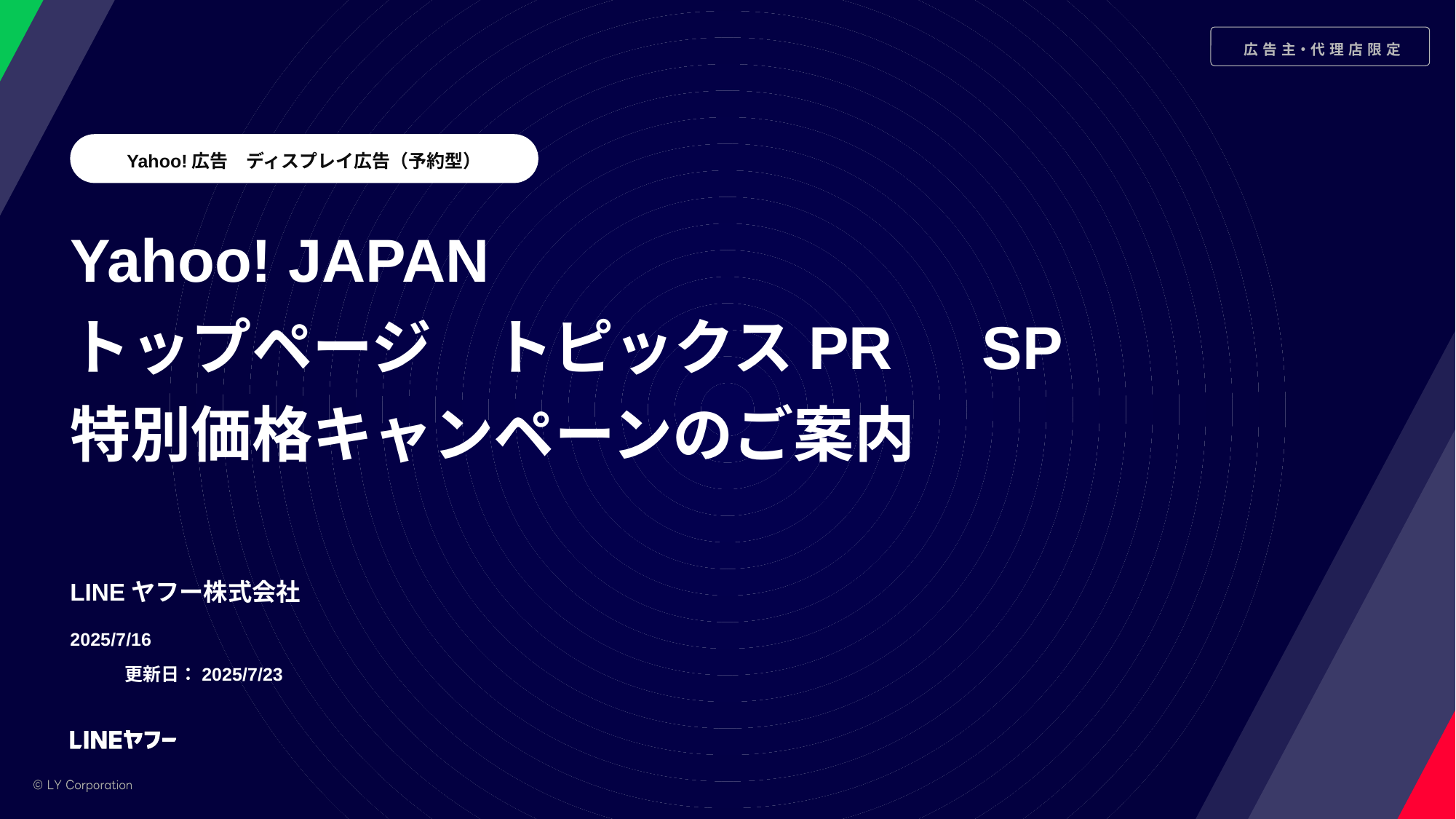

Yahoo!広告　ディスプレイ広告（予約型）
Yahoo! JAPAN
トップページ　トピックスPR　SP
特別価格キャンペーンのご案内

LINEヤフー株式会社
2025/7/16
　　　更新日：2025/7/23